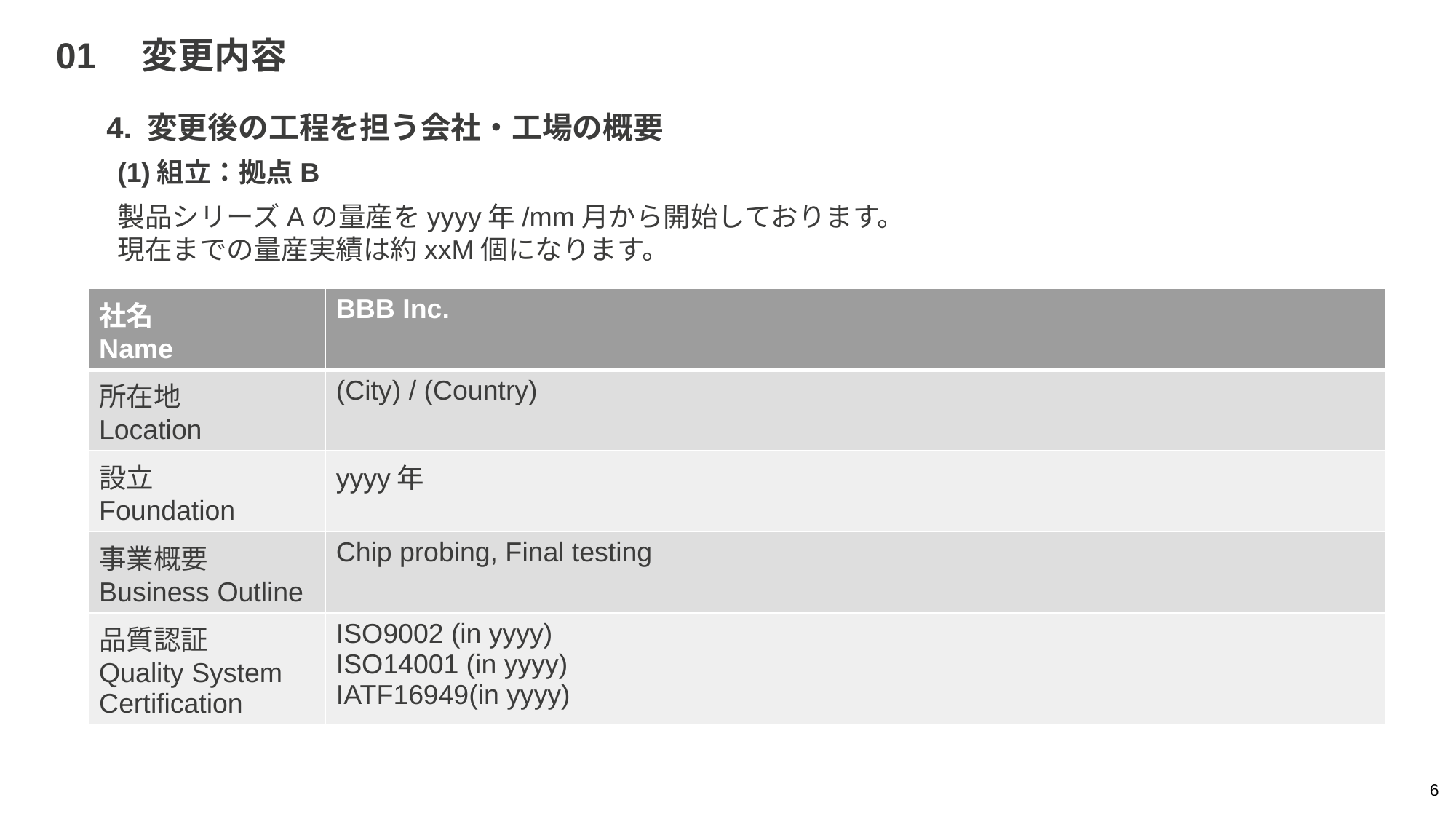

# 01　変更内容
4. 変更後の工程を担う会社・工場の概要
(1)組立：拠点B
製品シリーズAの量産をyyyy年/mm月から開始しております。
現在までの量産実績は約xxM個になります。
| 社名 Name | BBB Inc. |
| --- | --- |
| 所在地 Location | (City) / (Country) |
| 設立 Foundation | yyyy年 |
| 事業概要 Business Outline | Chip probing, Final testing |
| 品質認証 Quality System Certification | ISO9002 (in yyyy) ISO14001 (in yyyy) IATF16949(in yyyy) |